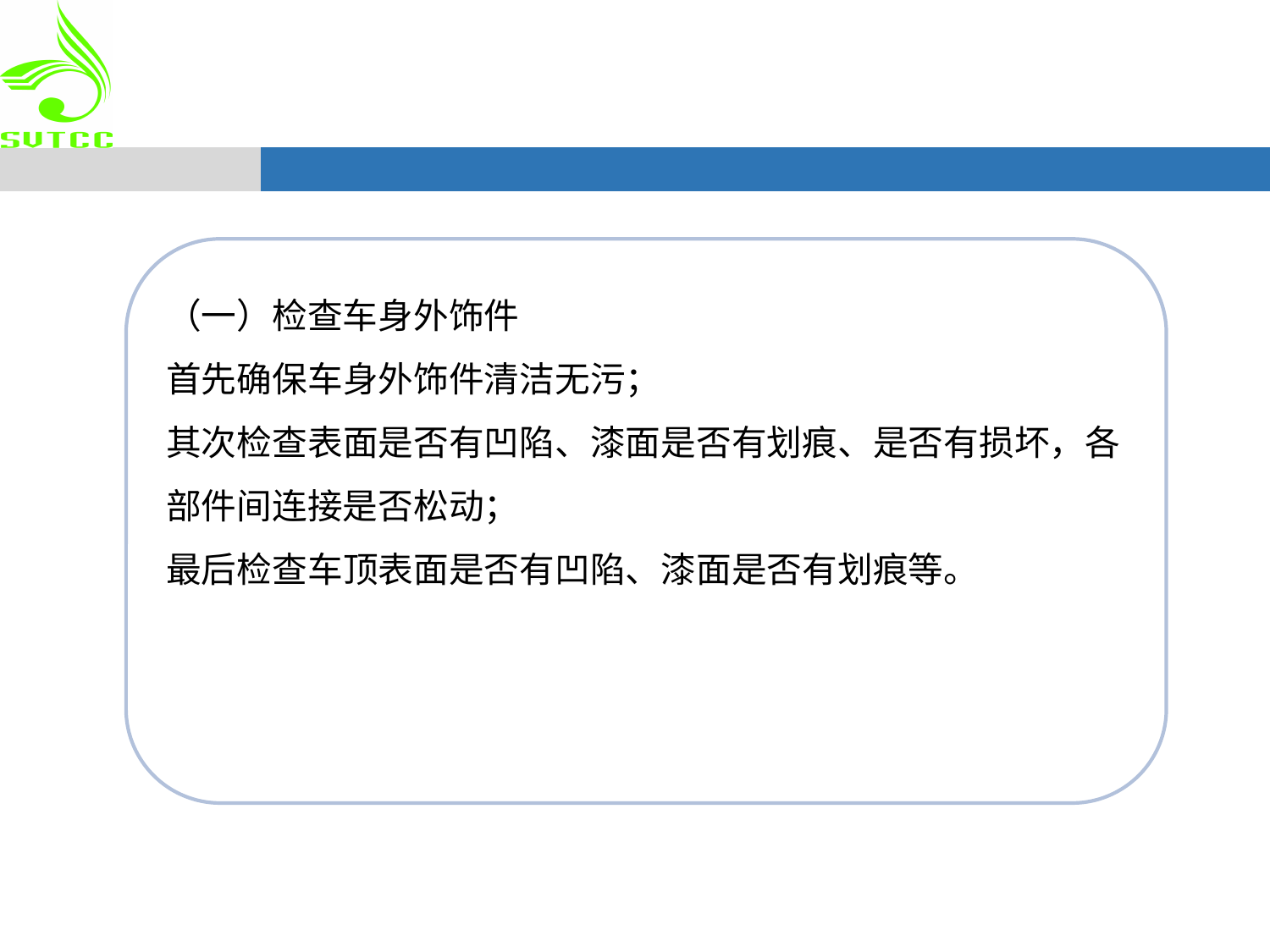

（一）检查车身外饰件
首先确保车身外饰件清洁无污；
其次检查表面是否有凹陷、漆面是否有划痕、是否有损坏，各部件间连接是否松动；
最后检查车顶表面是否有凹陷、漆面是否有划痕等。